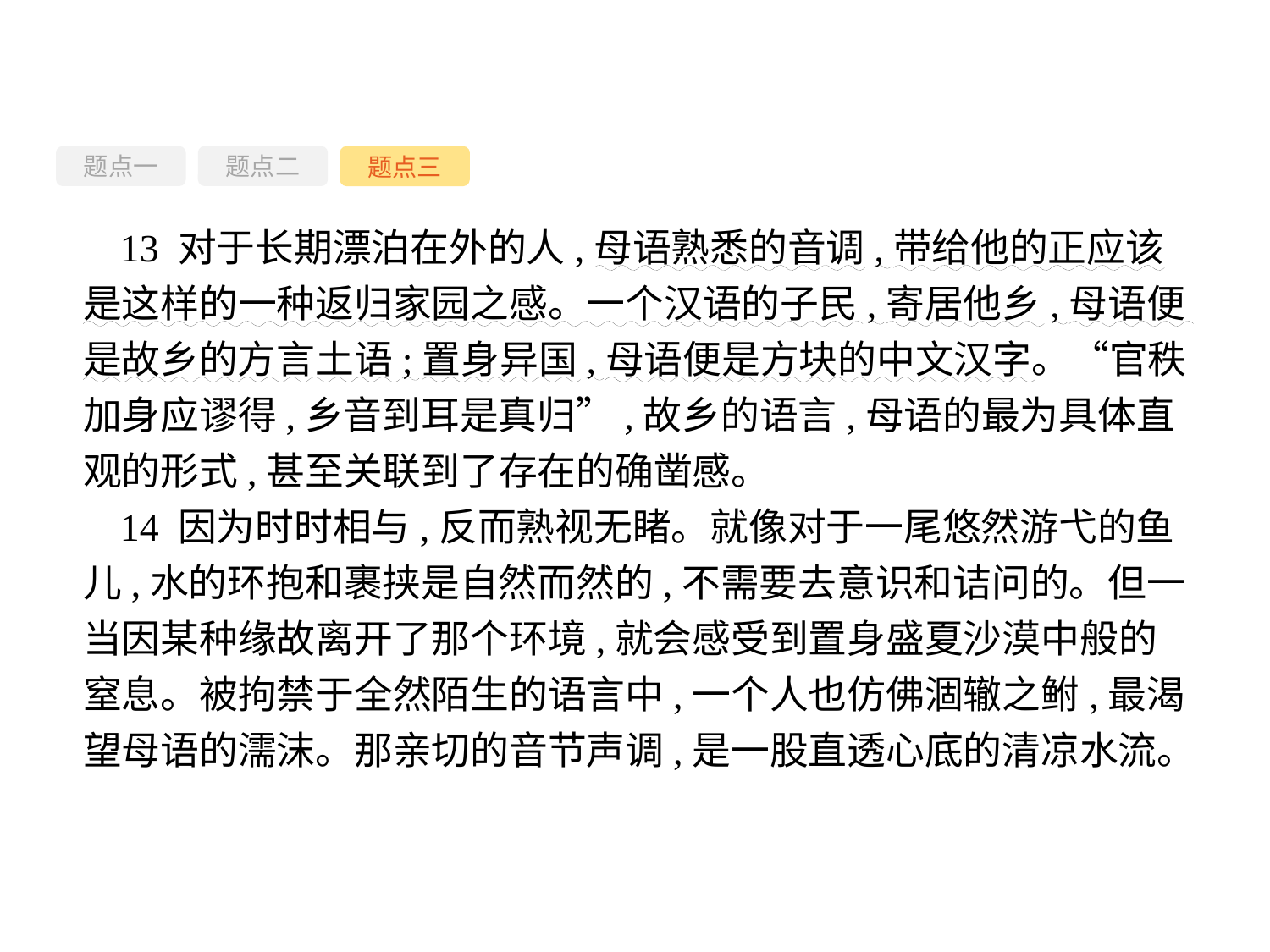

题点一
题点三
题点二
13 对于长期漂泊在外的人,母语熟悉的音调,带给他的正应该是这样的一种返归家园之感。一个汉语的子民,寄居他乡,母语便是故乡的方言土语;置身异国,母语便是方块的中文汉字。“官秩加身应谬得,乡音到耳是真归”,故乡的语言,母语的最为具体直观的形式,甚至关联到了存在的确凿感。
14 因为时时相与,反而熟视无睹。就像对于一尾悠然游弋的鱼儿,水的环抱和裹挟是自然而然的,不需要去意识和诘问的。但一当因某种缘故离开了那个环境,就会感受到置身盛夏沙漠中般的窒息。被拘禁于全然陌生的语言中,一个人也仿佛涸辙之鲋,最渴望母语的濡沫。那亲切的音节声调,是一股直透心底的清凉水流。
-69-